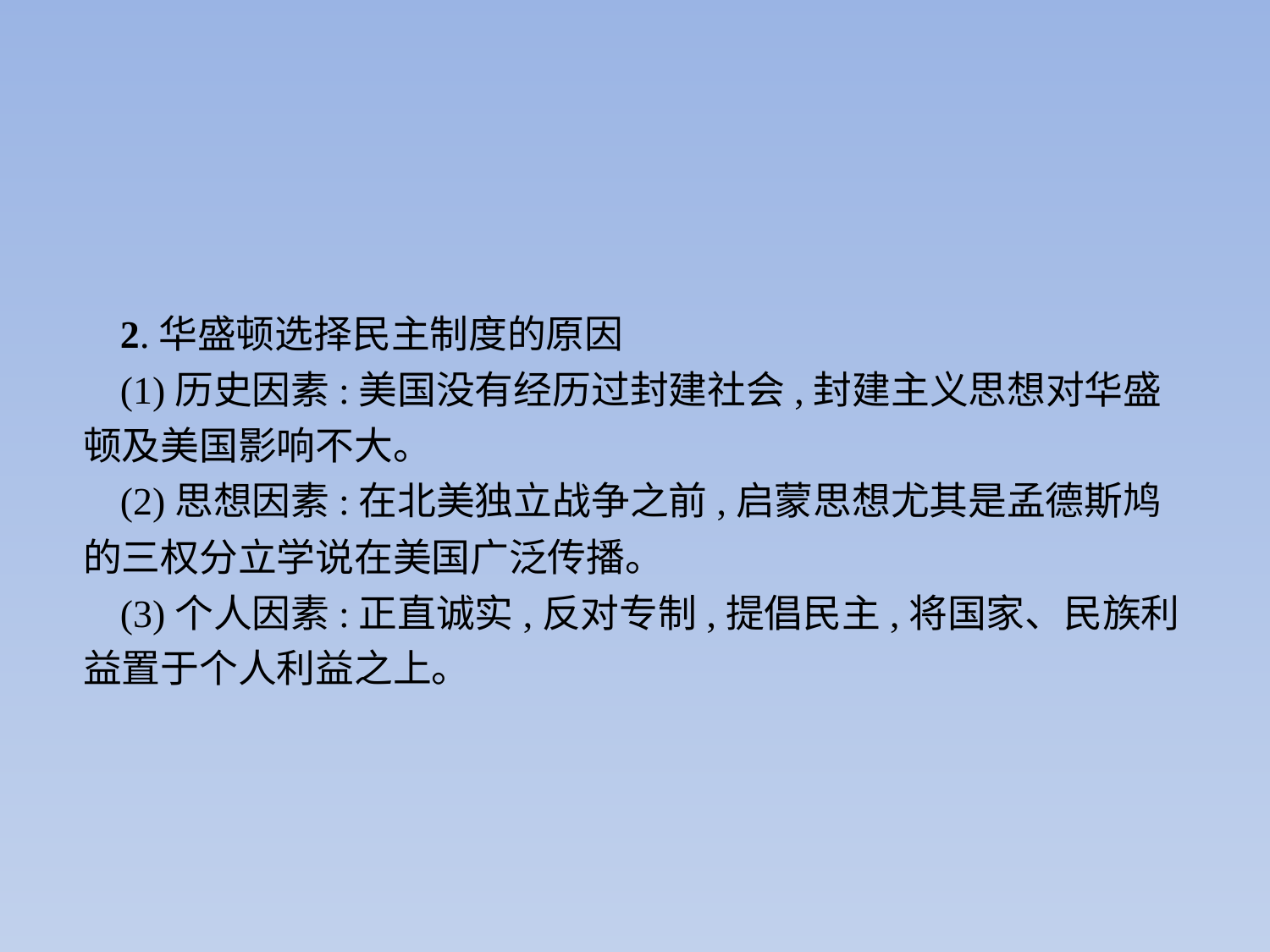

2.华盛顿选择民主制度的原因
(1)历史因素:美国没有经历过封建社会,封建主义思想对华盛顿及美国影响不大。
(2)思想因素:在北美独立战争之前,启蒙思想尤其是孟德斯鸠的三权分立学说在美国广泛传播。
(3)个人因素:正直诚实,反对专制,提倡民主,将国家、民族利益置于个人利益之上。